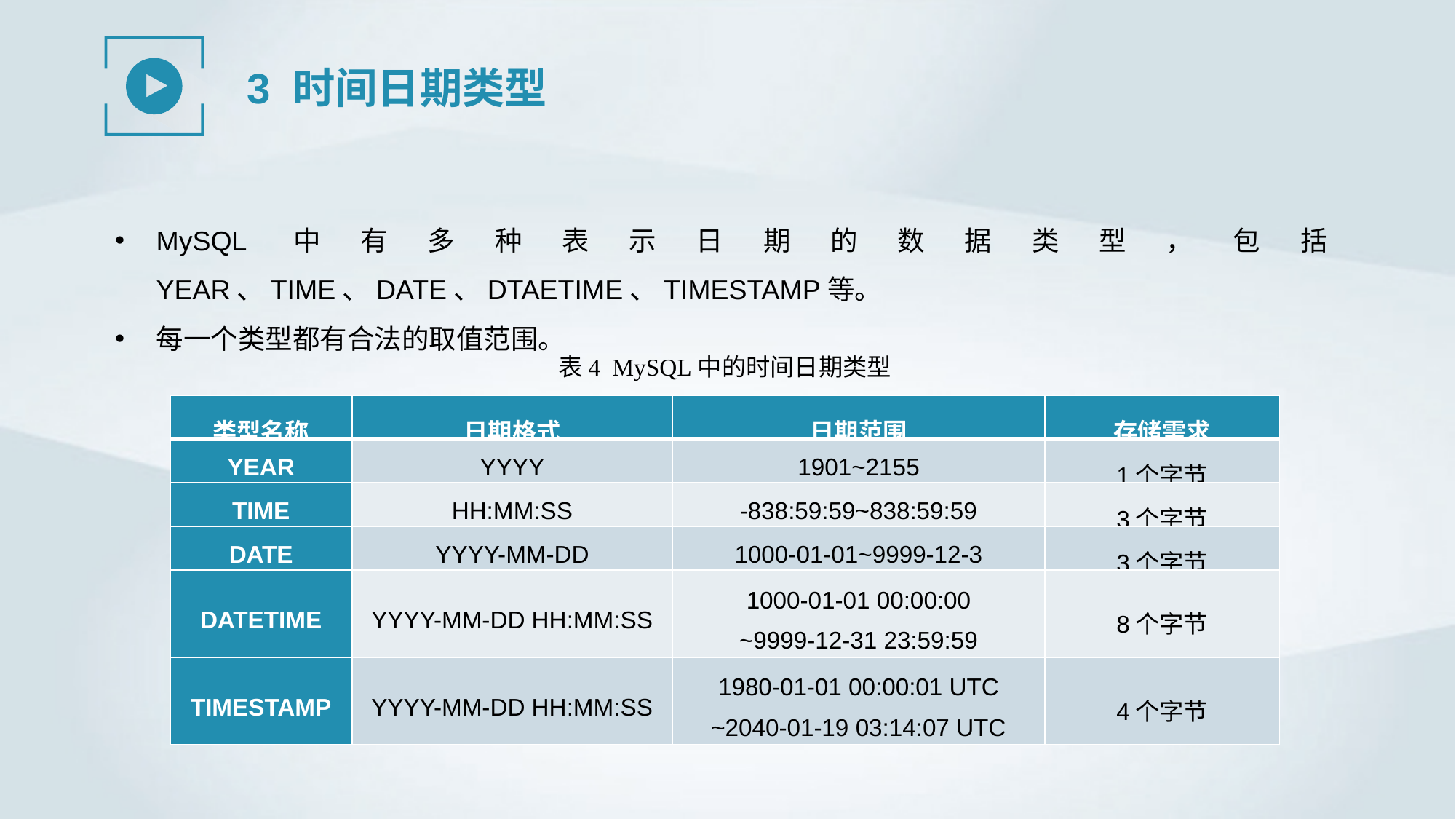

3 时间日期类型
MySQL中有多种表示日期的数据类型，包括YEAR、TIME、DATE、DTAETIME、TIMESTAMP等。
每一个类型都有合法的取值范围。
表4  MySQL中的时间日期类型
| 类型名称 | 日期格式 | 日期范围 | 存储需求 |
| --- | --- | --- | --- |
| YEAR | YYYY | 1901~2155 | 1个字节 |
| TIME | HH:MM:SS | -838:59:59~838:59:59 | 3个字节 |
| DATE | YYYY-MM-DD | 1000-01-01~9999-12-3 | 3个字节 |
| DATETIME | YYYY-MM-DD HH:MM:SS | 1000-01-01 00:00:00 ~9999-12-31 23:59:59 | 8个字节 |
| TIMESTAMP | YYYY-MM-DD HH:MM:SS | 1980-01-01 00:00:01 UTC ~2040-01-19 03:14:07 UTC | 4个字节 |